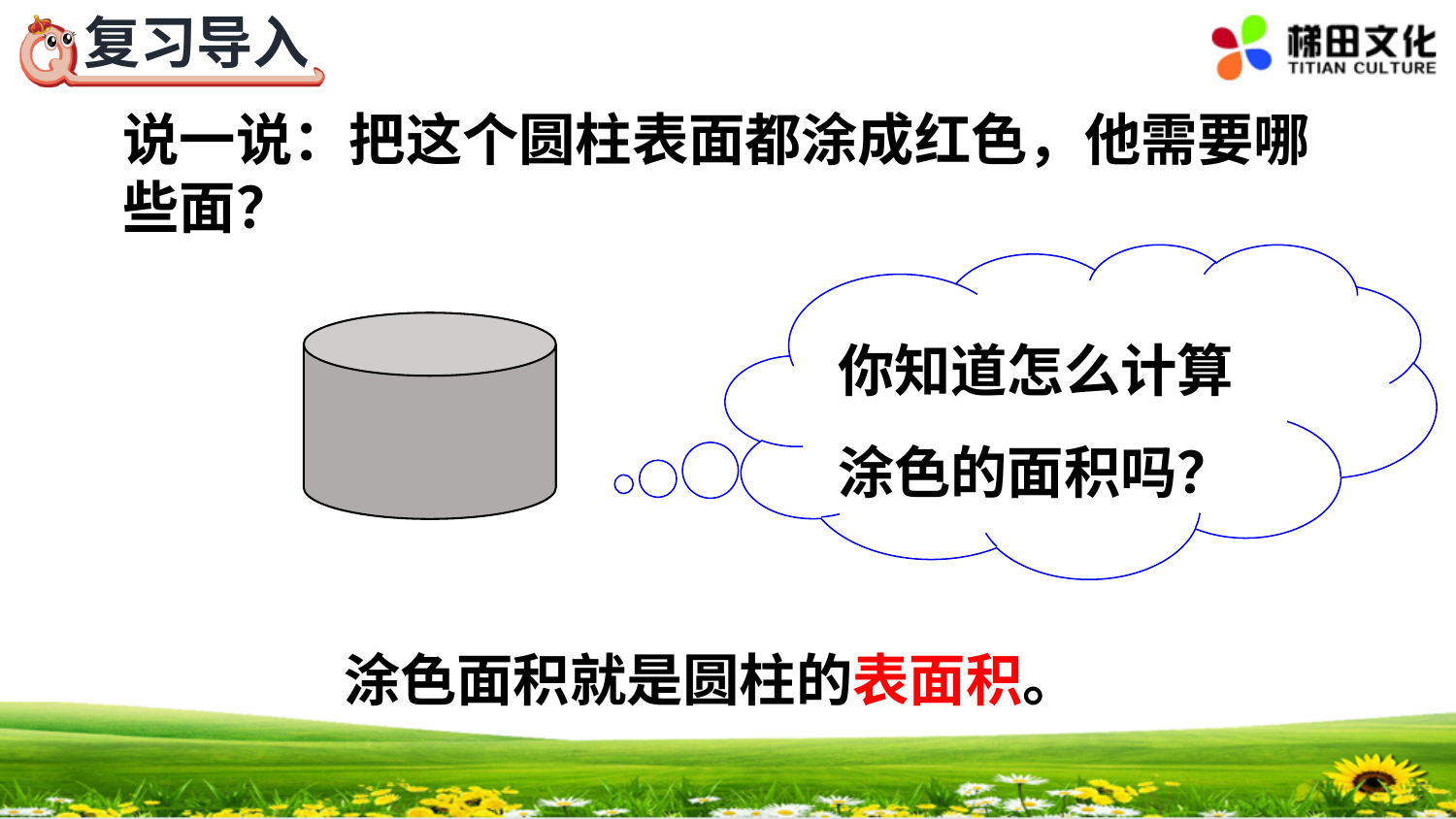

说一说：把这个圆柱表面都涂成红色，他需要哪些面？
你知道怎么计算涂色的面积吗？

涂色面积就是圆柱的表面积。